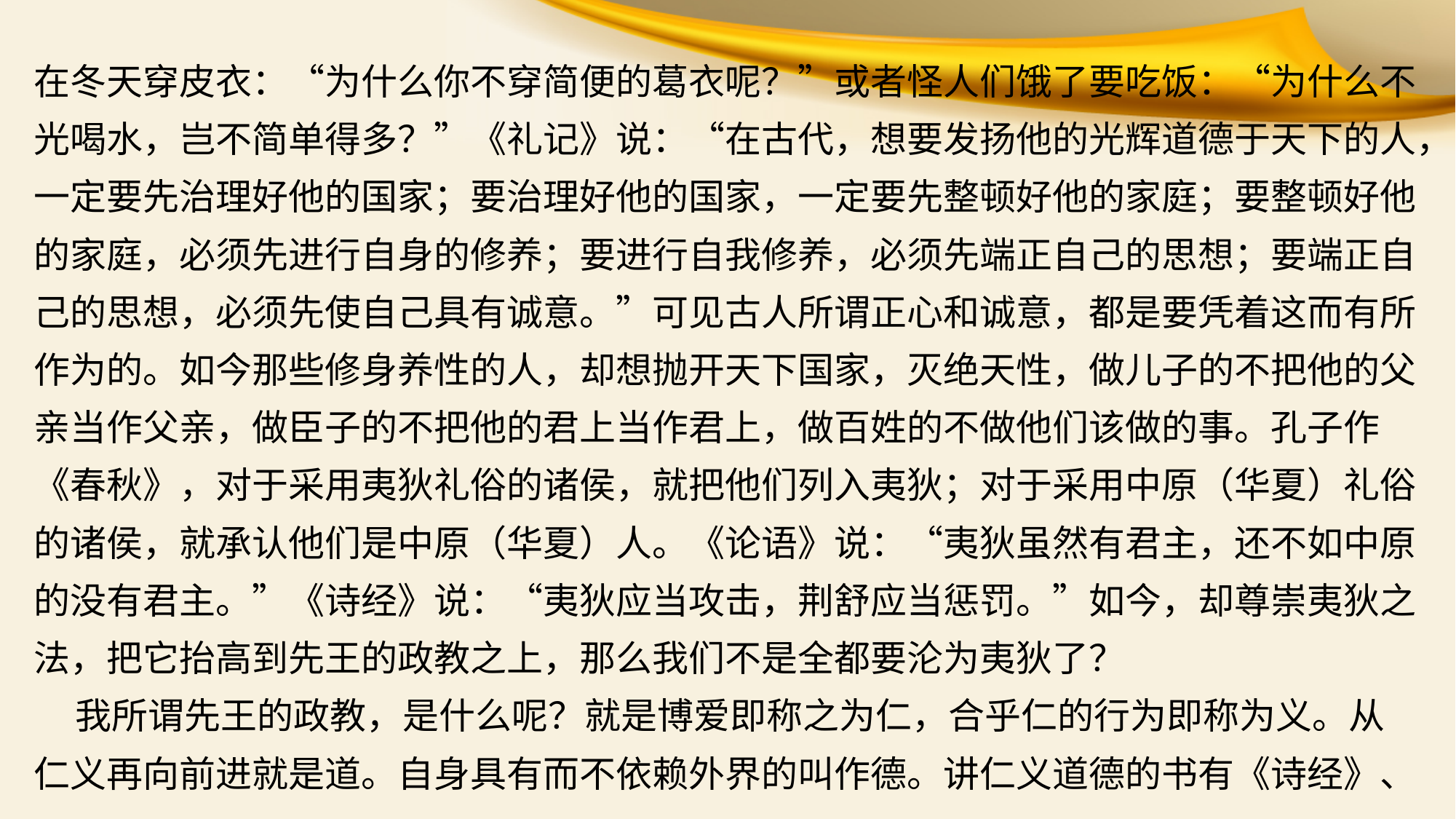

在冬天穿皮衣：“为什么你不穿简便的葛衣呢？”或者怪人们饿了要吃饭：“为什么不光喝水，岂不简单得多？”《礼记》说：“在古代，想要发扬他的光辉道德于天下的人，一定要先治理好他的国家；要治理好他的国家，一定要先整顿好他的家庭；要整顿好他的家庭，必须先进行自身的修养；要进行自我修养，必须先端正自己的思想；要端正自己的思想，必须先使自己具有诚意。”可见古人所谓正心和诚意，都是要凭着这而有所作为的。如今那些修身养性的人，却想抛开天下国家，灭绝天性，做儿子的不把他的父亲当作父亲，做臣子的不把他的君上当作君上，做百姓的不做他们该做的事。孔子作《春秋》，对于采用夷狄礼俗的诸侯，就把他们列入夷狄；对于采用中原（华夏）礼俗的诸侯，就承认他们是中原（华夏）人。《论语》说：“夷狄虽然有君主，还不如中原的没有君主。”《诗经》说：“夷狄应当攻击，荆舒应当惩罚。”如今，却尊崇夷狄之法，把它抬高到先王的政教之上，那么我们不是全都要沦为夷狄了？
    我所谓先王的政教，是什么呢？就是博爱即称之为仁，合乎仁的行为即称为义。从仁义再向前进就是道。自身具有而不依赖外界的叫作德。讲仁义道德的书有《诗经》、